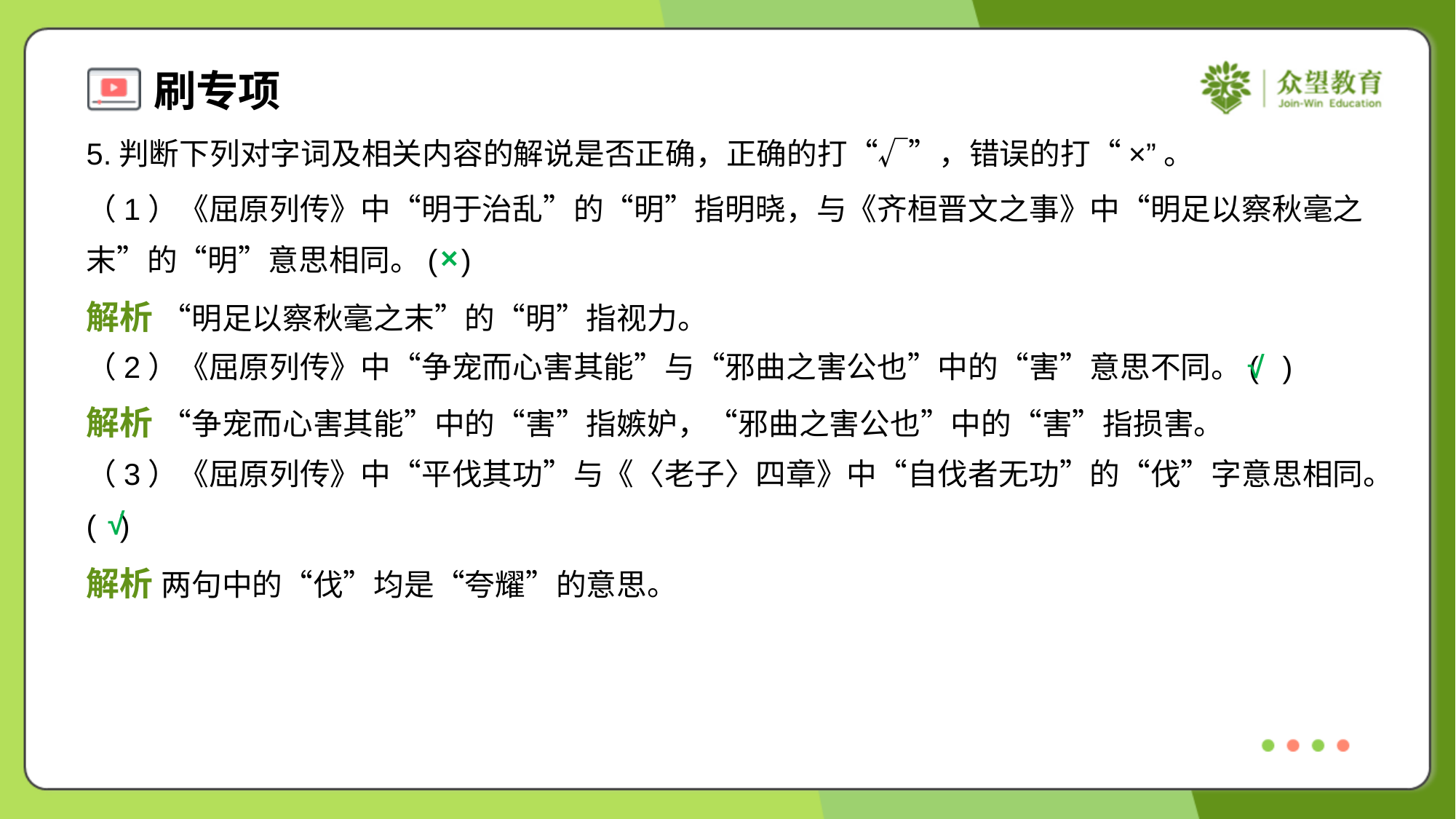

5.判断下列对字词及相关内容的解说是否正确，正确的打“√”，错误的打“×”。
（1）《屈原列传》中“明于治乱”的“明”指明晓，与《齐桓晋文之事》中“明足以察秋毫之
末”的“明”意思相同。(   )
×
解析 “明足以察秋毫之末”的“明”指视力。
（2）《屈原列传》中“争宠而心害其能”与“邪曲之害公也”中的“害”意思不同。(   )
√
解析 “争宠而心害其能”中的“害”指嫉妒，“邪曲之害公也”中的“害”指损害。
（3）《屈原列传》中“平伐其功”与《〈老子〉四章》中“自伐者无功”的“伐”字意思相同。
(   )
√
解析 两句中的“伐”均是“夸耀”的意思。